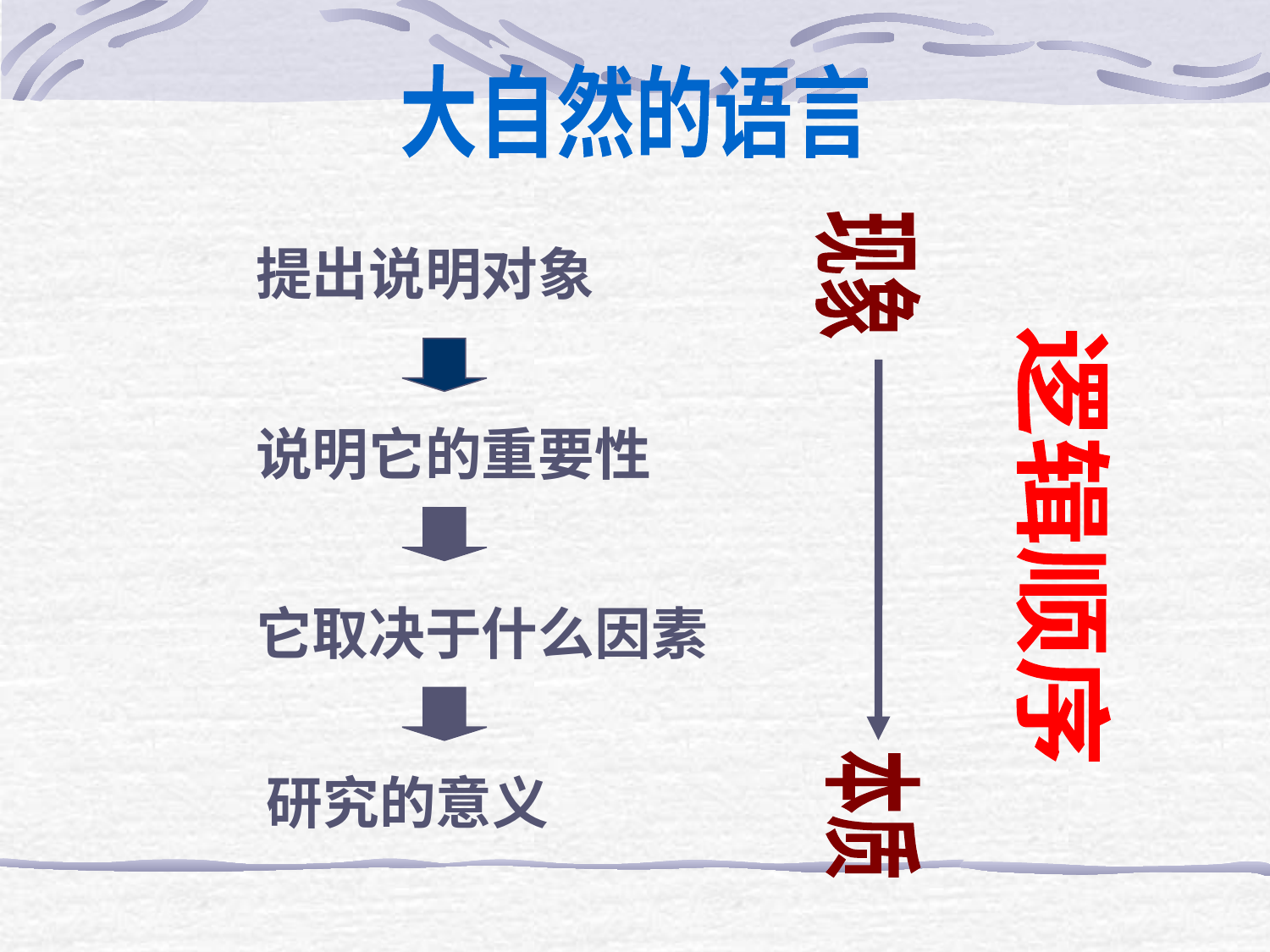

大自然的语言
现象
提出说明对象

说明它的重要性
逻辑顺序

它取决于什么因素

研究的意义
本质